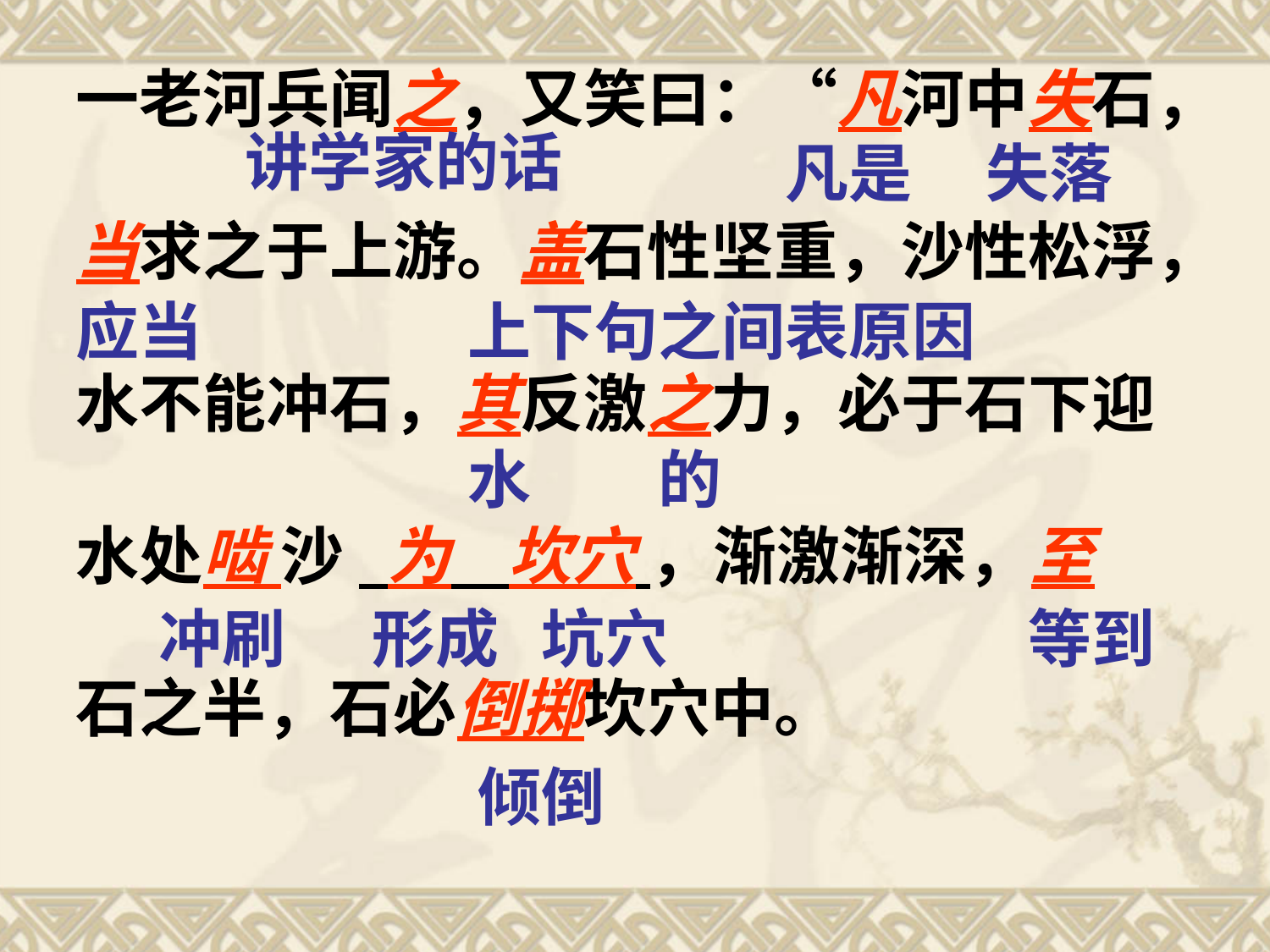

一老河兵闻之，又笑曰：“凡河中失石，

当求之于上游。盖石性坚重，沙性松浮，

水不能冲石，其反激之力，必于石下迎

水处啮 沙   为    坎穴 ，渐激渐深，至

石之半，石必倒掷坎穴中。
讲学家的话
凡是
失落
应当
上下句之间表原因
水
的
冲刷
形成
坑穴
等到
倾倒